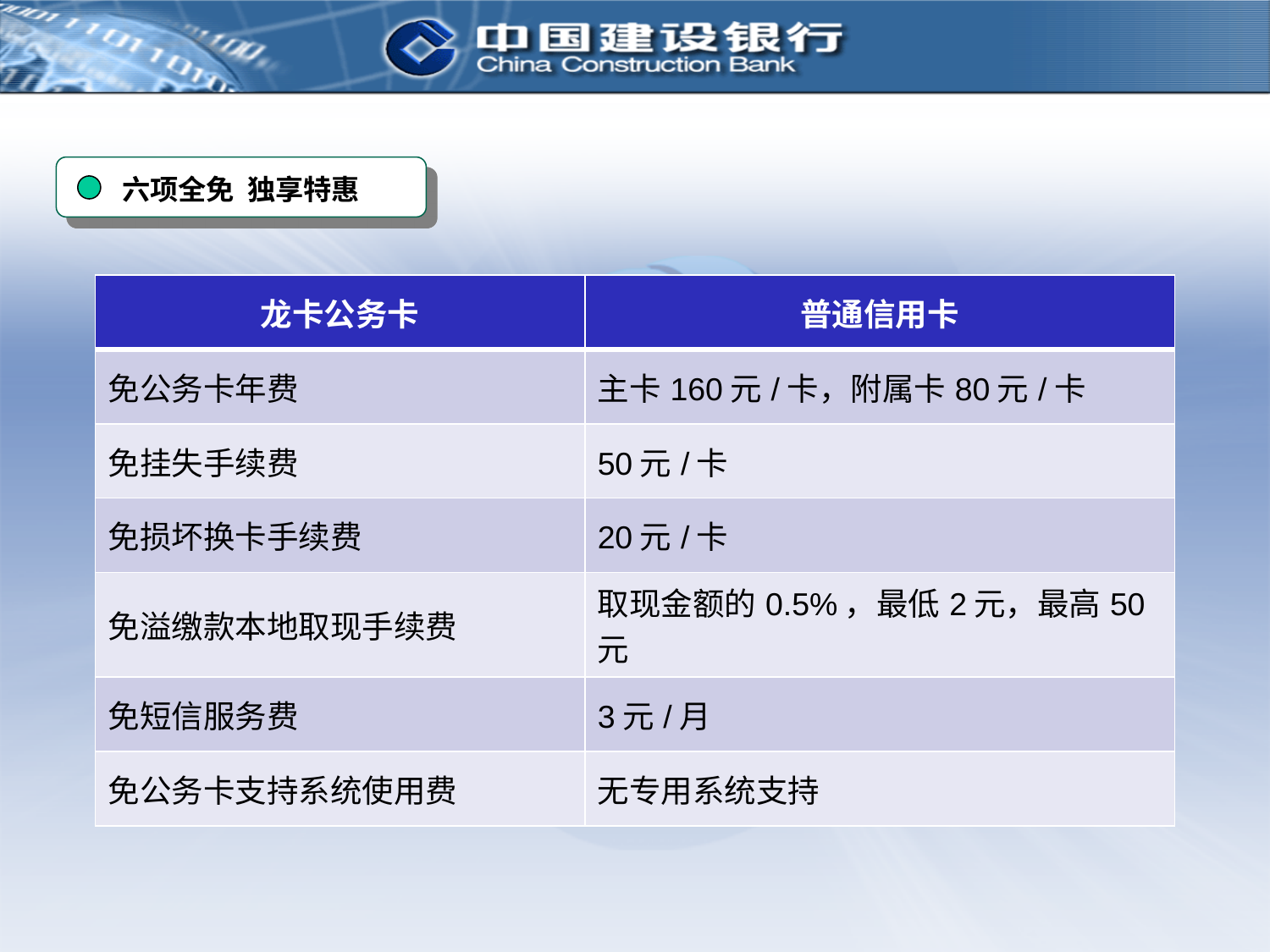

六项全免  独享特惠

| 龙卡公务卡 | 普通信用卡 |
| --- | --- |
| 免公务卡年费 | 主卡160元/卡，附属卡80元/卡 |
| 免挂失手续费 | 50元/卡 |
| 免损坏换卡手续费 | 20元/卡 |
| 免溢缴款本地取现手续费 | 取现金额的0.5%，最低2元，最高50元 |
| 免短信服务费 | 3元/月 |
| 免公务卡支持系统使用费 | 无专用系统支持 |